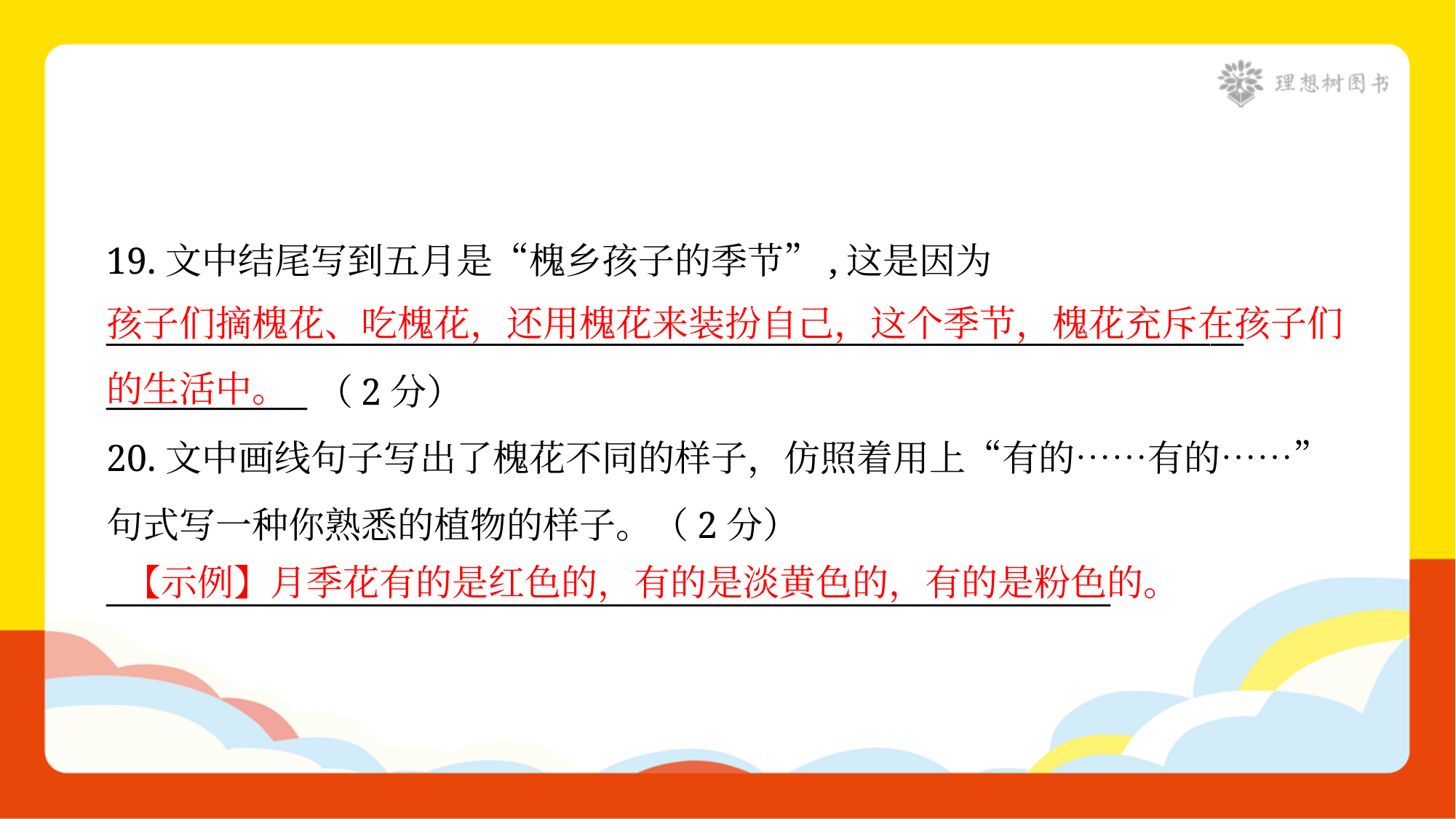

19.文中结尾写到五月是“槐乡孩子的季节”,这是因为
____________________________________________________________________
____________（2分）
孩子们摘槐花、吃槐花，还用槐花来装扮自己，这个季节，槐花充斥在孩子们的生活中。
20.文中画线句子写出了槐花不同的样子，仿照着用上“有的……有的……”
句式写一种你熟悉的植物的样子。（2分）
____________________________________________________________
【示例】月季花有的是红色的，有的是淡黄色的，有的是粉色的。